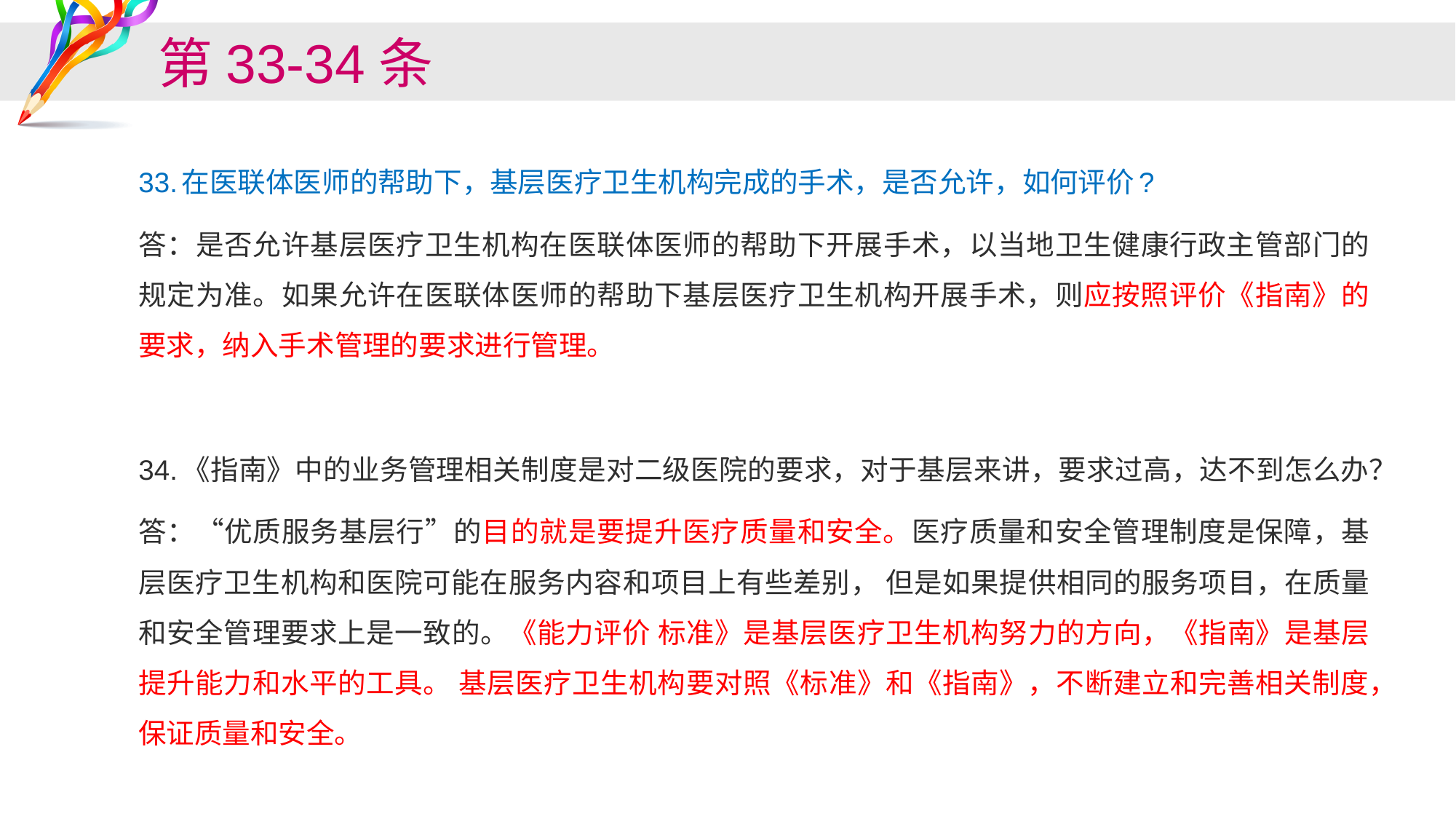

# 第33-34条
33.在医联体医师的帮助下，基层医疗卫生机构完成的手术，是否允许，如何评价?
答：是否允许基层医疗卫生机构在医联体医师的帮助下开展手术，以当地卫生健康行政主管部门的规定为准。如果允许在医联体医师的帮助下基层医疗卫生机构开展手术，则应按照评价《指南》的要求，纳入手术管理的要求进行管理。

34.《指南》中的业务管理相关制度是对二级医院的要求，对于基层来讲，要求过高，达不到怎么办？
答：“优质服务基层行”的目的就是要提升医疗质量和安全。医疗质量和安全管理制度是保障，基层医疗卫生机构和医院可能在服务内容和项目上有些差别， 但是如果提供相同的服务项目，在质量和安全管理要求上是一致的。《能力评价 标准》是基层医疗卫生机构努力的方向，《指南》是基层提升能力和水平的工具。 基层医疗卫生机构要对照《标准》和《指南》，不断建立和完善相关制度，保证质量和安全。